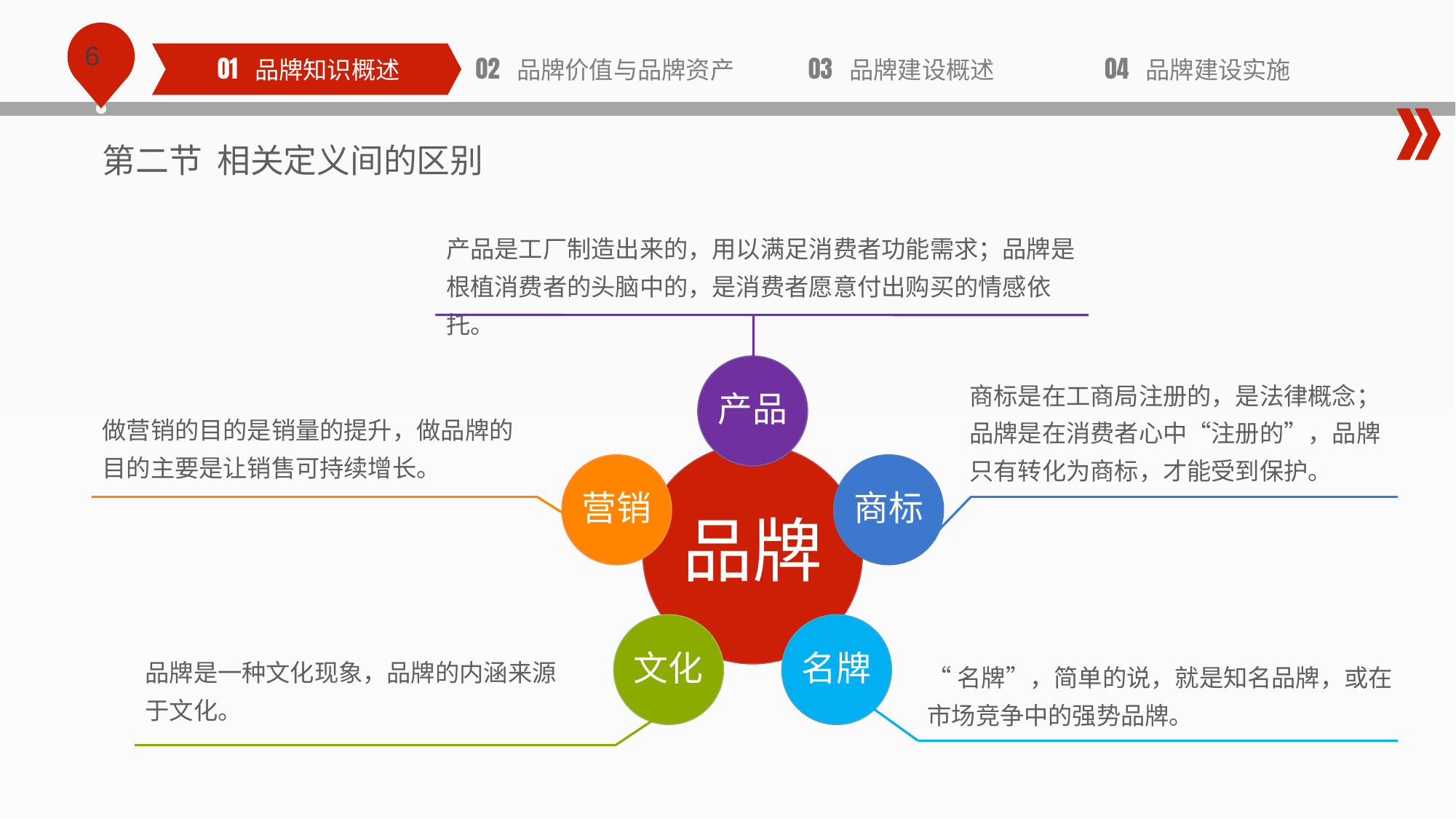

01  品牌知识概述
02  品牌价值与品牌资产
03  品牌建设概述
04  品牌建设实施
第二节  相关定义间的区别
产品是工厂制造出来的，用以满足消费者功能需求；品牌是根植消费者的头脑中的，是消费者愿意付出购买的情感依托。

产品

营销
商标
品牌

文化
名牌
商标是在工商局注册的，是法律概念；品牌是在消费者心中“注册的”，品牌只有转化为商标，才能受到保护。
做营销的目的是销量的提升，做品牌的目的主要是让销售可持续增长。

品牌是一种文化现象，品牌的内涵来源于文化。
“名牌”，简单的说，就是知名品牌，或在市场竞争中的强势品牌。